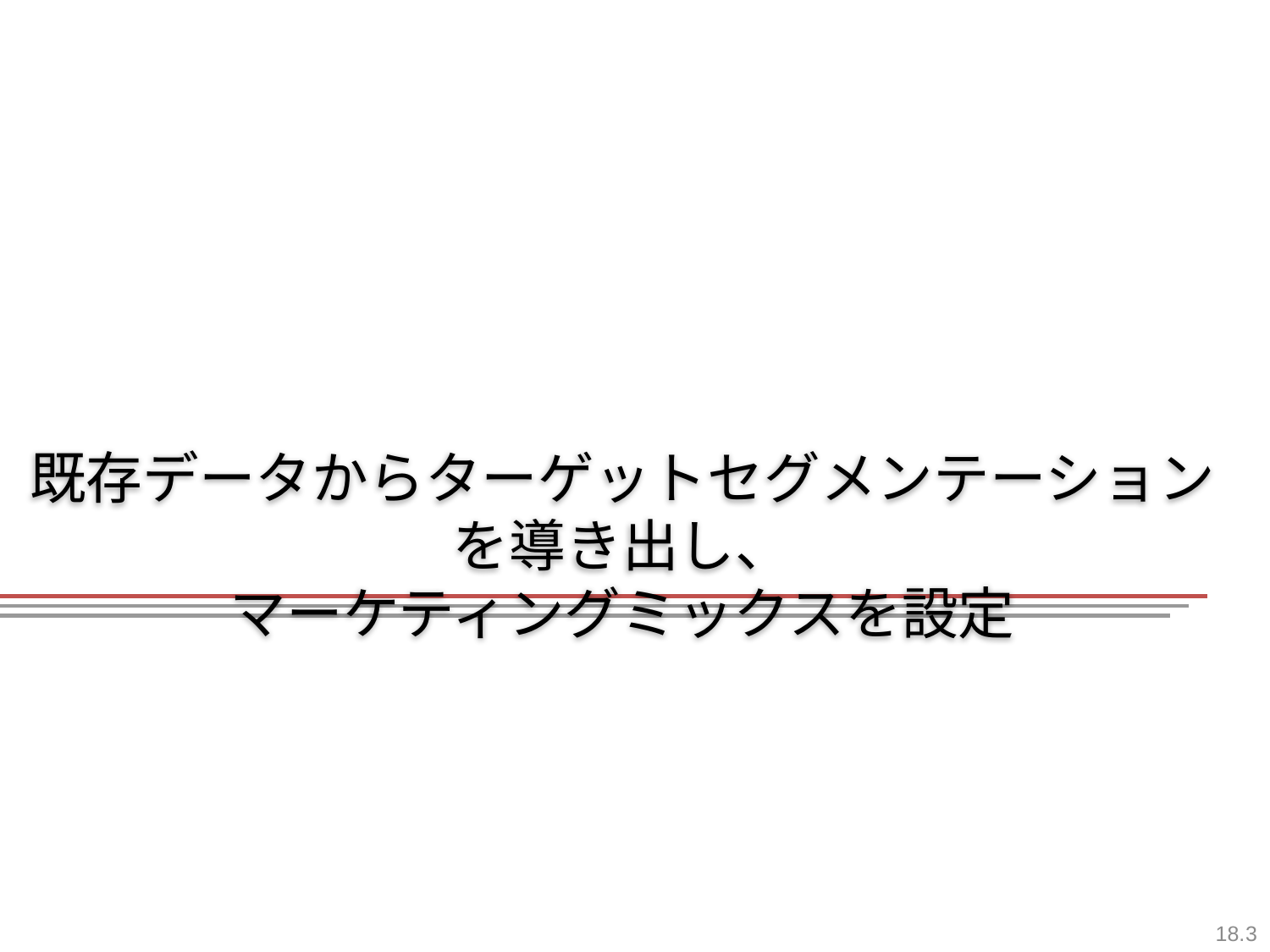

既存データからターゲットセグメンテーションを導き出し、
マーケティングミックスを設定
3